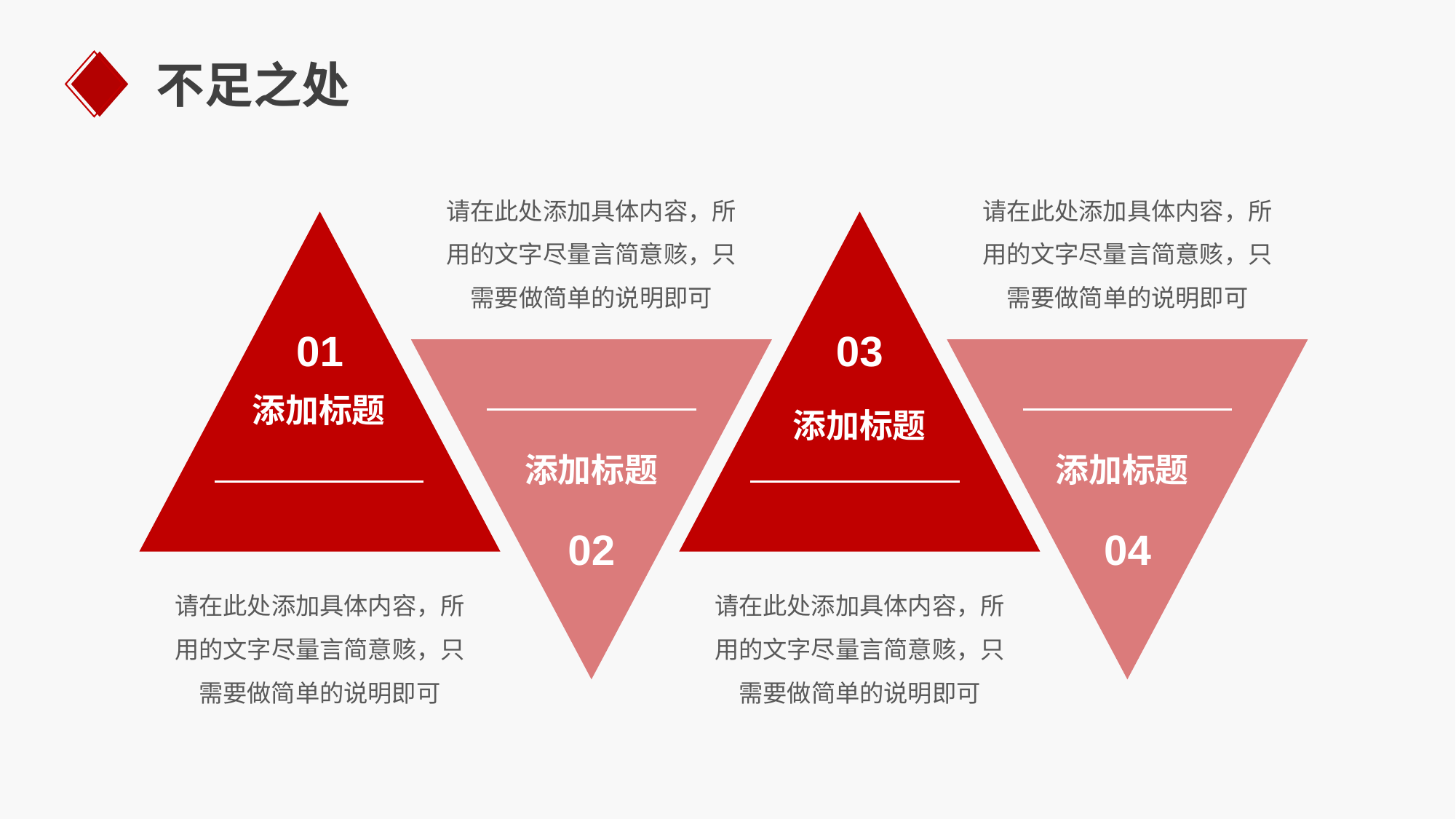

不足之处

请在此处添加具体内容，所用的文字尽量言简意赅，只需要做简单的说明即可
请在此处添加具体内容，所用的文字尽量言简意赅，只需要做简单的说明即可

01
03
添加标题
添加标题
添加标题
添加标题
02
04
请在此处添加具体内容，所用的文字尽量言简意赅，只需要做简单的说明即可
请在此处添加具体内容，所用的文字尽量言简意赅，只需要做简单的说明即可